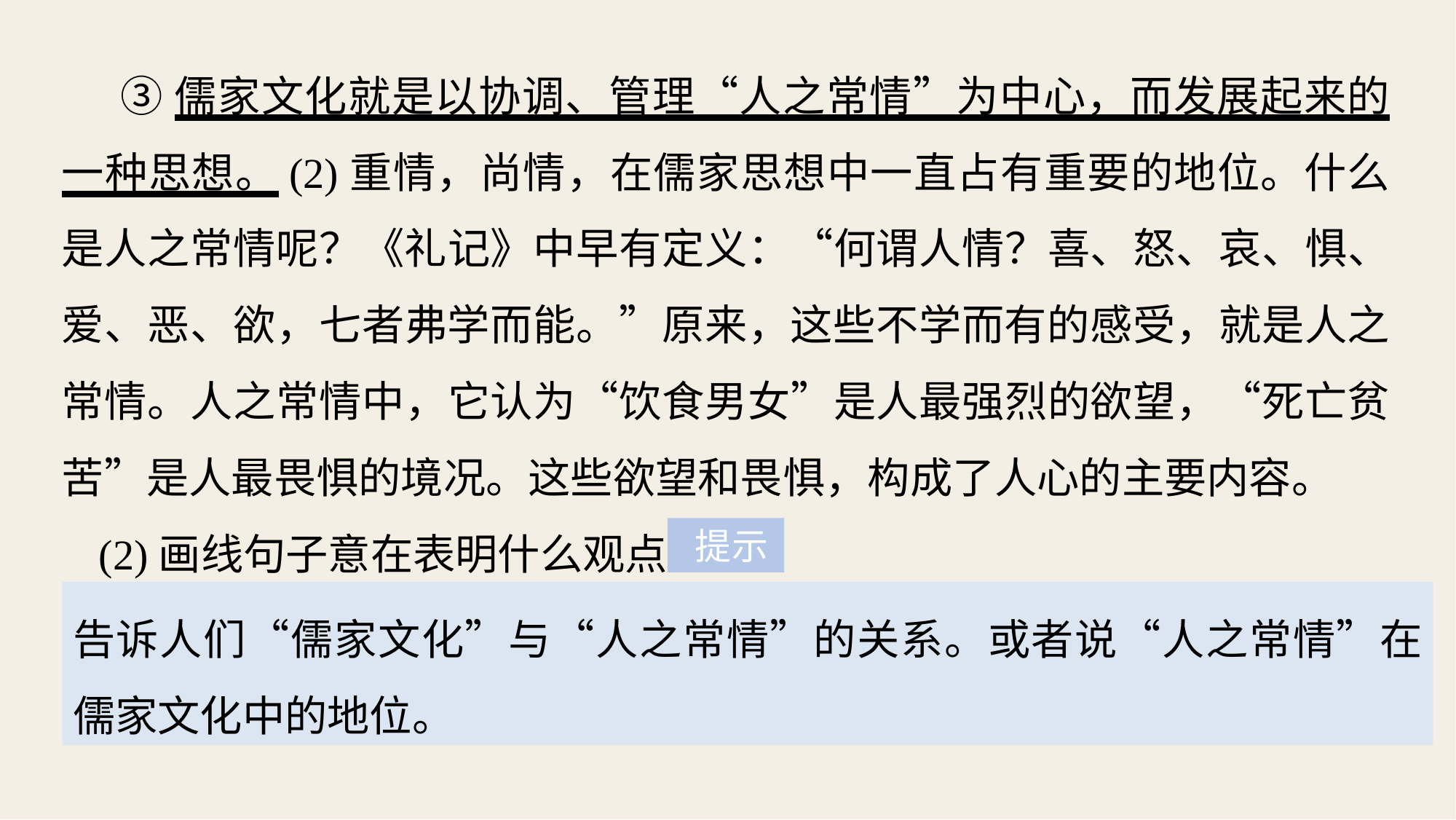

③儒家文化就是以协调、管理“人之常情”为中心，而发展起来的一种思想。(2)重情，尚情，在儒家思想中一直占有重要的地位。什么是人之常情呢？《礼记》中早有定义：“何谓人情？喜、怒、哀、惧、爱、恶、欲，七者弗学而能。”原来，这些不学而有的感受，就是人之常情。人之常情中，它认为“饮食男女”是人最强烈的欲望，“死亡贫苦”是人最畏惧的境况。这些欲望和畏惧，构成了人心的主要内容。
(2)画线句子意在表明什么观点？
 提示
告诉人们“儒家文化”与“人之常情”的关系。或者说“人之常情”在儒家文化中的地位。